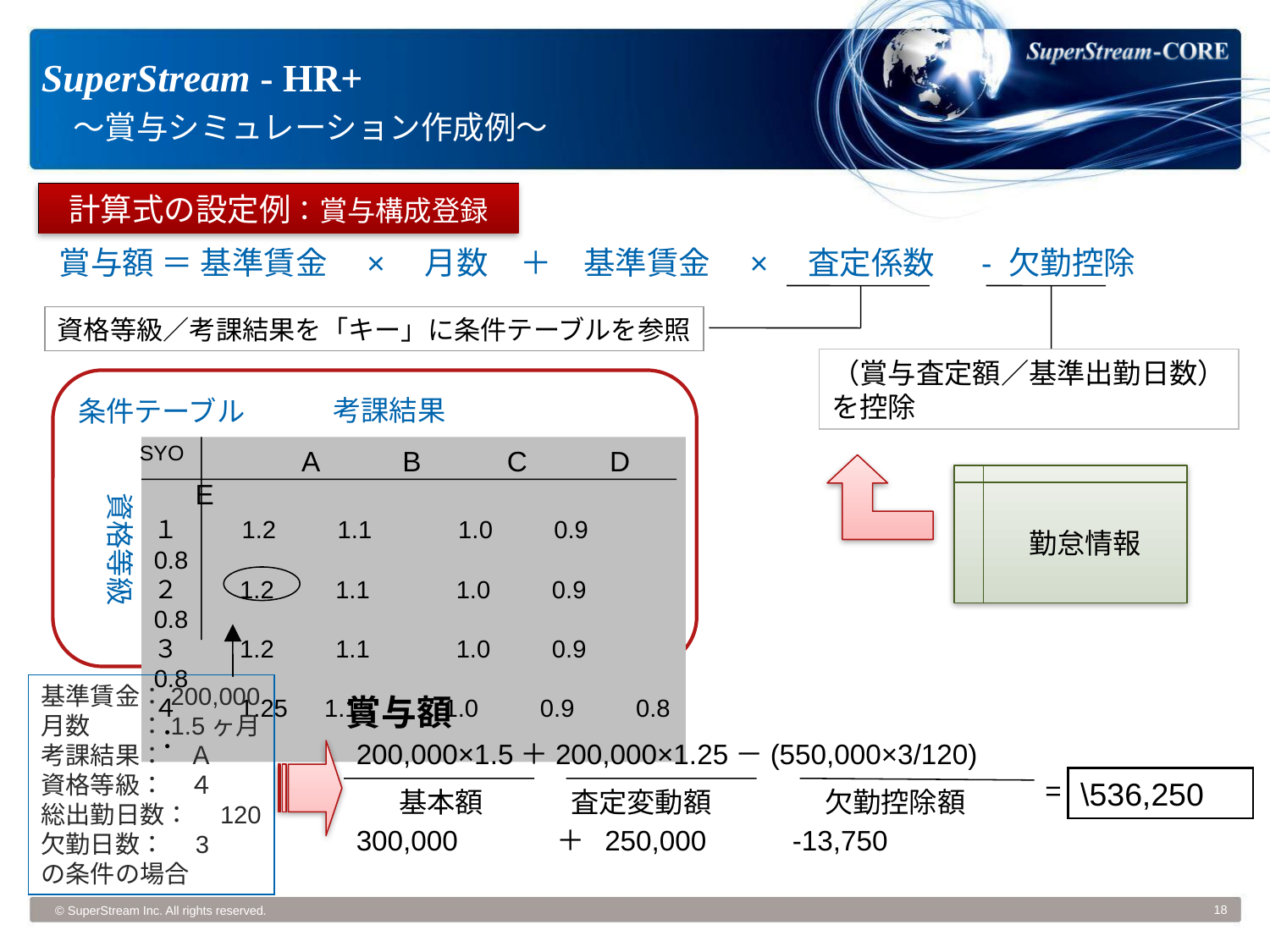

SuperStream - HR+
　～賞与シミュレーション作成例～
計算式の設定例：賞与構成登録
賞与額 ＝ 基準賃金　×　月数　＋　基準賃金　×　査定係数 　- 欠勤控除

資格等級／考課結果を「キー」に条件テーブルを参照

（賞与査定額／基準出勤日数）
を控除

考課結果
　　　　　A 　 　B  　　C　  　D　 　 E
１　　1.2　　1.1　　　1.0　　0.9　　0.8
２　　 1.2　　1.1　　　1.0　　0.9　　0.8
３　　 1.2　　1.1　　　1.0　　0.9　　0.8
４　　 1.25　1.15     　1.0　　0.9　　0.8
：

資格等級
条件テーブル
SYO

勤怠情報

基準賃金：200,000
月数　　：1.5ヶ月
考課結果：　Ａ
資格等級：　４
総出勤日数：　120
欠勤日数：　3
の条件の場合
賞与額
200,000×1.5＋200,000×1.25－(550,000×3/120)

=
\536,250

基本額
査定変動額

欠勤控除額
300,000 　　　＋  250,000           -13,750
© SuperStream Inc. All rights reserved.
18